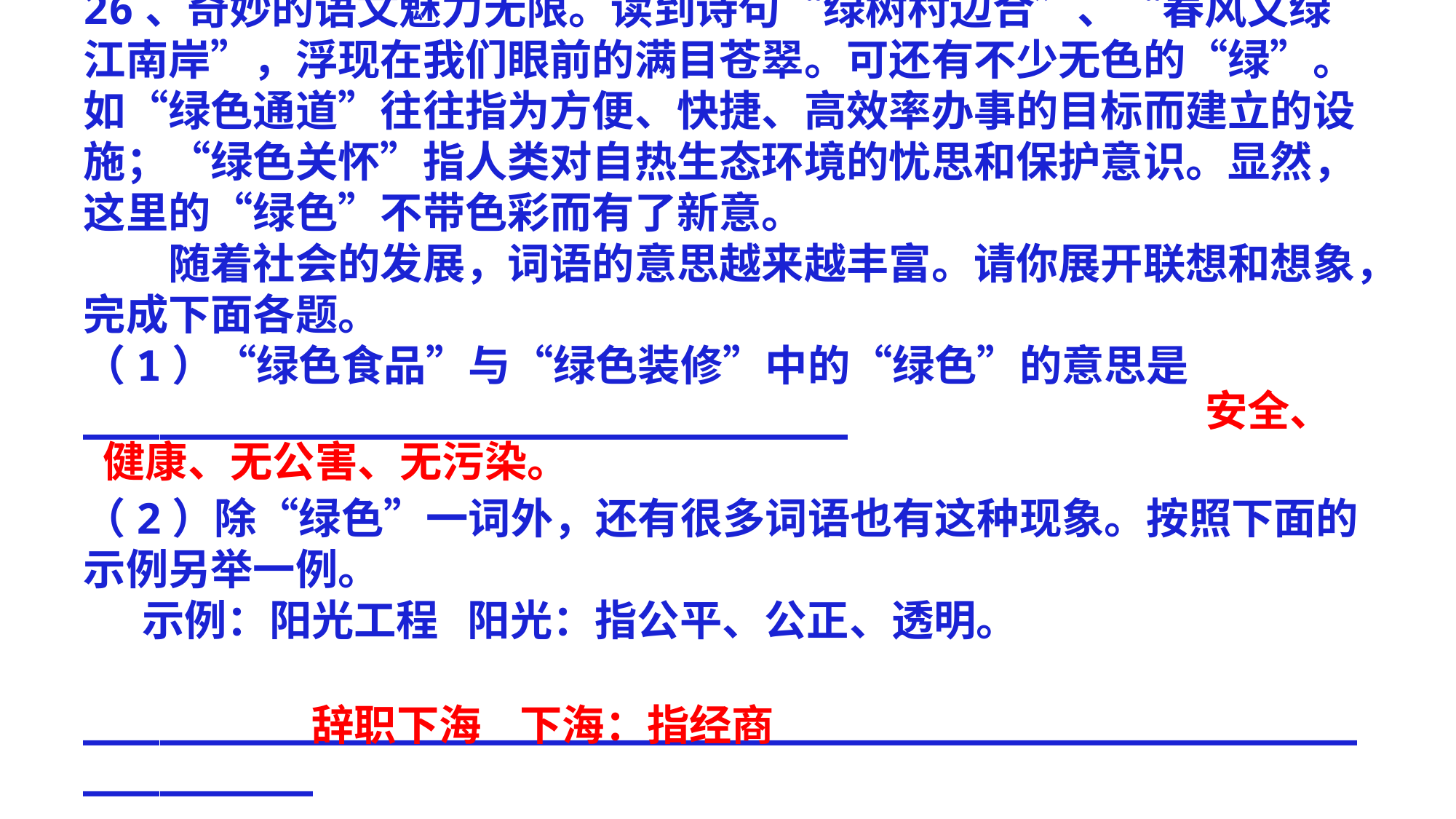

26、奇妙的语文魅力无限。读到诗句“绿树村边合”、“春风又绿江南岸”，浮现在我们眼前的满目苍翠。可还有不少无色的“绿”。如“绿色通道”往往指为方便、快捷、高效率办事的目标而建立的设施；“绿色关怀”指人类对自热生态环境的忧思和保护意识。显然，这里的“绿色”不带色彩而有了新意。
　　随着社会的发展，词语的意思越来越丰富。请你展开联想和想象，完成下面各题。
（1）“绿色食品”与“绿色装修”中的“绿色”的意思是______________________________

（2）除“绿色”一词外，还有很多词语也有这种现象。按照下面的示例另举一例。
     示例：阳光工程   阳光：指公平、公正、透明。
 ___________________________________________________________
　　　　　　　　　　　　　　　　　　　　　　　　　　安全、健康、无公害、无污染。
辞职下海    下海：指经商